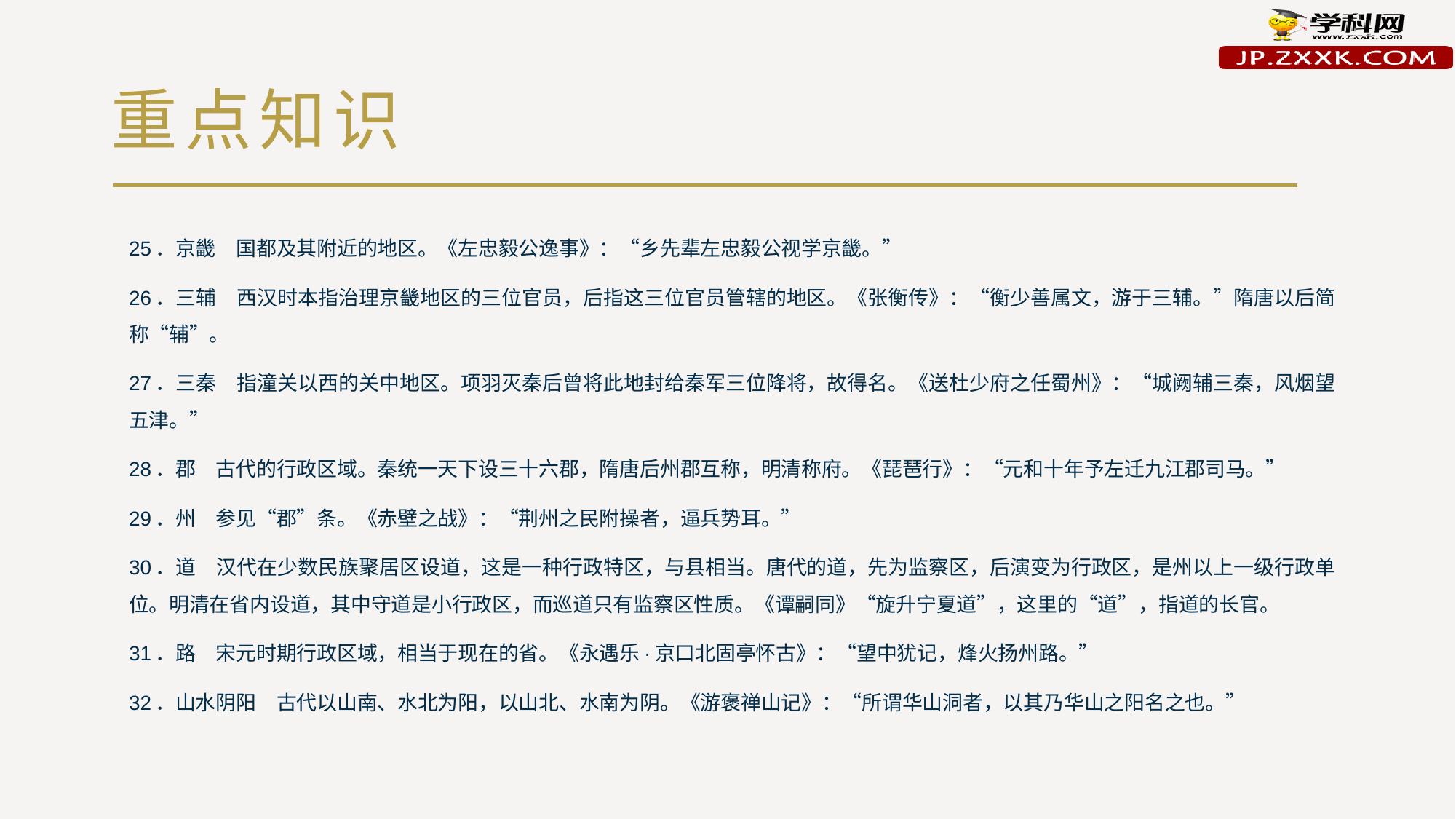

# 重点知识
25．京畿　国都及其附近的地区。《左忠毅公逸事》：“乡先辈左忠毅公视学京畿。”
26．三辅　西汉时本指治理京畿地区的三位官员，后指这三位官员管辖的地区。《张衡传》：“衡少善属文，游于三辅。”隋唐以后简称“辅”。
27．三秦　指潼关以西的关中地区。项羽灭秦后曾将此地封给秦军三位降将，故得名。《送杜少府之任蜀州》：“城阙辅三秦，风烟望五津。”
28．郡　古代的行政区域。秦统一天下设三十六郡，隋唐后州郡互称，明清称府。《琵琶行》：“元和十年予左迁九江郡司马。”
29．州　参见“郡”条。《赤壁之战》：“荆州之民附操者，逼兵势耳。”
30．道　汉代在少数民族聚居区设道，这是一种行政特区，与县相当。唐代的道，先为监察区，后演变为行政区，是州以上一级行政单位。明清在省内设道，其中守道是小行政区，而巡道只有监察区性质。《谭嗣同》“旋升宁夏道”，这里的“道”，指道的长官。
31．路　宋元时期行政区域，相当于现在的省。《永遇乐·京口北固亭怀古》：“望中犹记，烽火扬州路。”
32．山水阴阳　古代以山南、水北为阳，以山北、水南为阴。《游褒禅山记》：“所谓华山洞者，以其乃华山之阳名之也。”